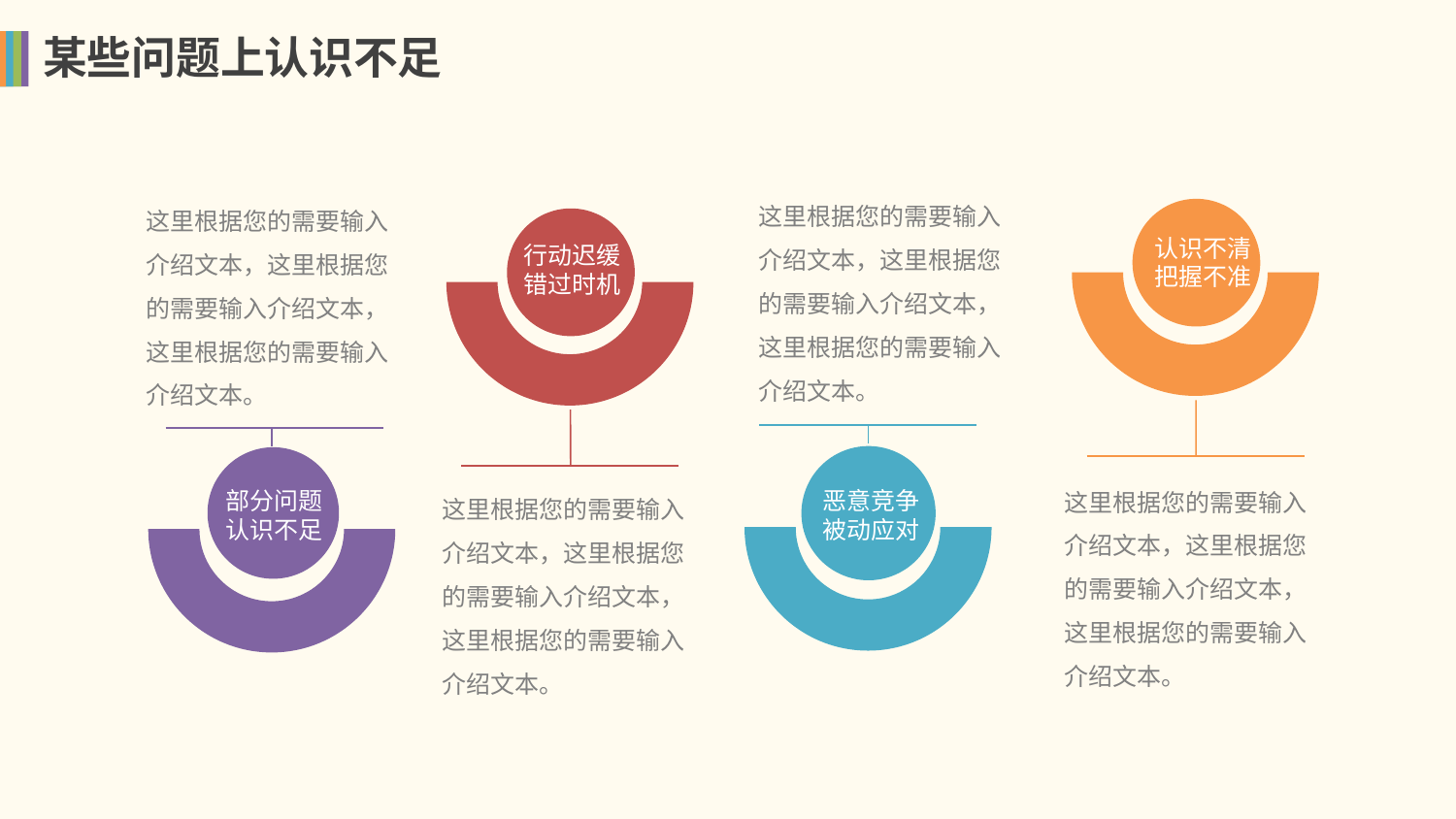

# 某些问题上认识不足
这里根据您的需要输入介绍文本，这里根据您的需要输入介绍文本，这里根据您的需要输入介绍文本。
这里根据您的需要输入介绍文本，这里根据您的需要输入介绍文本，这里根据您的需要输入介绍文本。

认识不清
把握不准

行动迟缓
错过时机

恶意竞争
被动应对

部分问题
认识不足

这里根据您的需要输入介绍文本，这里根据您的需要输入介绍文本，这里根据您的需要输入介绍文本。
这里根据您的需要输入介绍文本，这里根据您的需要输入介绍文本，这里根据您的需要输入介绍文本。